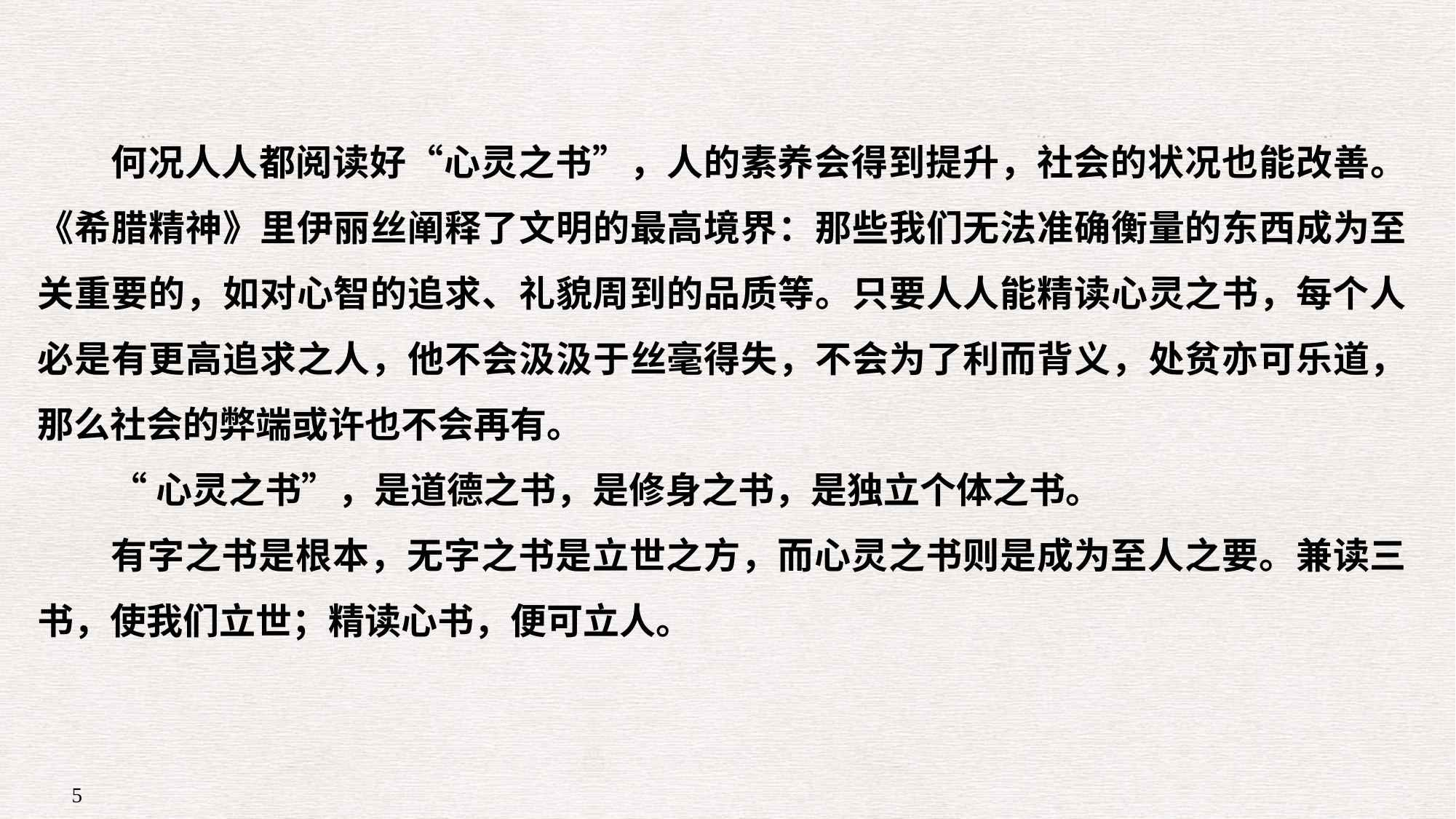

何况人人都阅读好“心灵之书”，人的素养会得到提升，社会的状况也能改善。《希腊精神》里伊丽丝阐释了文明的最高境界：那些我们无法准确衡量的东西成为至关重要的，如对心智的追求、礼貌周到的品质等。只要人人能精读心灵之书，每个人必是有更高追求之人，他不会汲汲于丝毫得失，不会为了利而背义，处贫亦可乐道，那么社会的弊端或许也不会再有。
“心灵之书”，是道德之书，是修身之书，是独立个体之书。
有字之书是根本，无字之书是立世之方，而心灵之书则是成为至人之要。兼读三书，使我们立世；精读心书，便可立人。